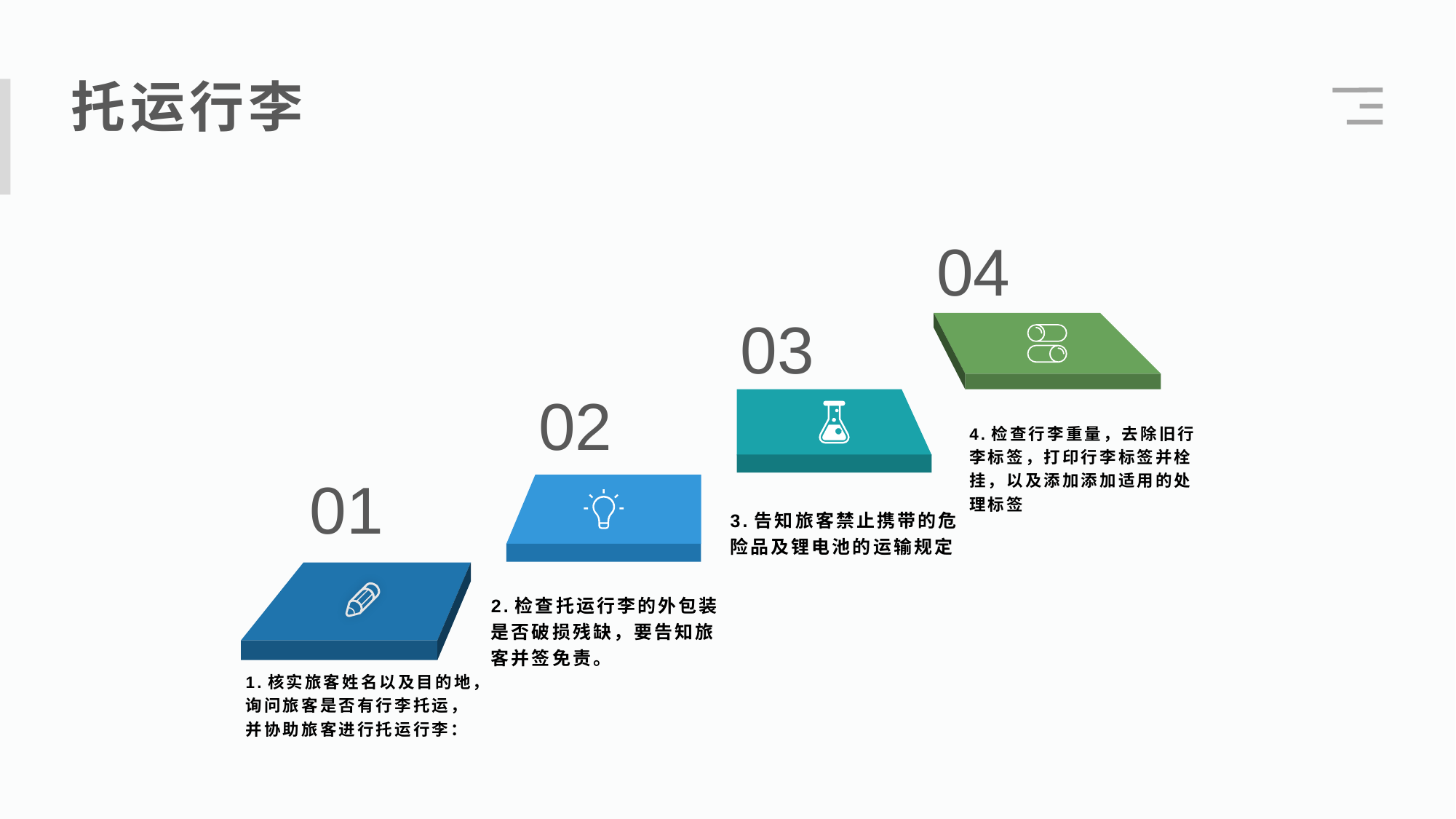

托运行李

04
03

02

4.检查行李重量，去除旧行李标签，打印行李标签并栓挂，以及添加添加适用的处理标签

01

3.告知旅客禁止携带的危险品及锂电池的运输规定

2.检查托运行李的外包装是否破损残缺，要告知旅客并签免责。

1.核实旅客姓名以及目的地，询问旅客是否有行李托运，并协助旅客进行托运行李：